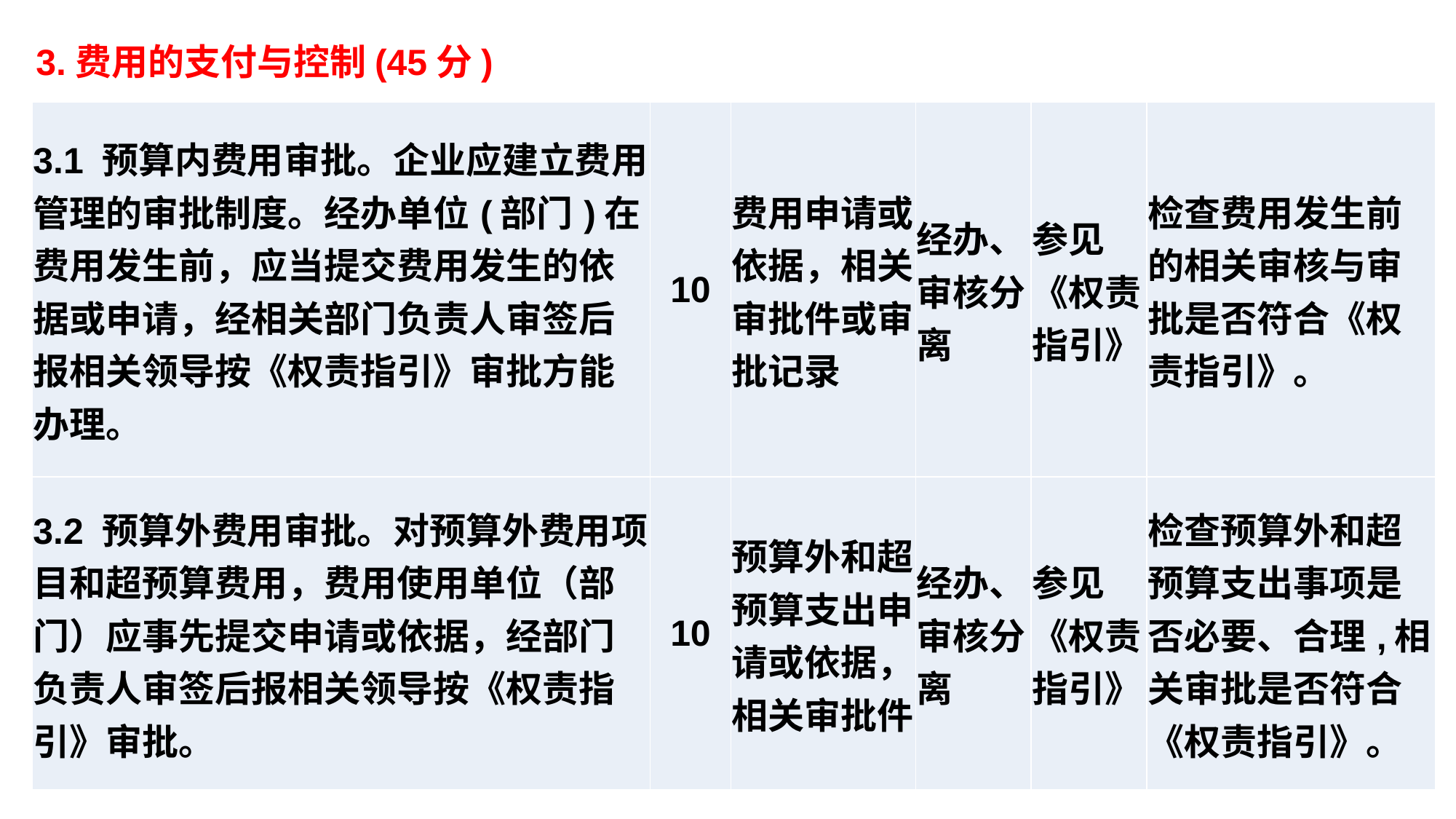

3.费用的支付与控制(45分)
| 3.1 预算内费用审批。企业应建立费用管理的审批制度。经办单位(部门)在费用发生前，应当提交费用发生的依据或申请，经相关部门负责人审签后报相关领导按《权责指引》审批方能办理。 | 10 | 费用申请或依据，相关审批件或审批记录 | 经办、审核分离 | 参见《权责指引》 | 检查费用发生前的相关审核与审批是否符合《权责指引》。 |
| --- | --- | --- | --- | --- | --- |
| 3.2 预算外费用审批。对预算外费用项目和超预算费用，费用使用单位（部门）应事先提交申请或依据，经部门负责人审签后报相关领导按《权责指引》审批。 | 10 | 预算外和超预算支出申请或依据，相关审批件 | 经办、审核分离 | 参见《权责指引》 | 检查预算外和超预算支出事项是否必要、合理,相关审批是否符合《权责指引》。 |